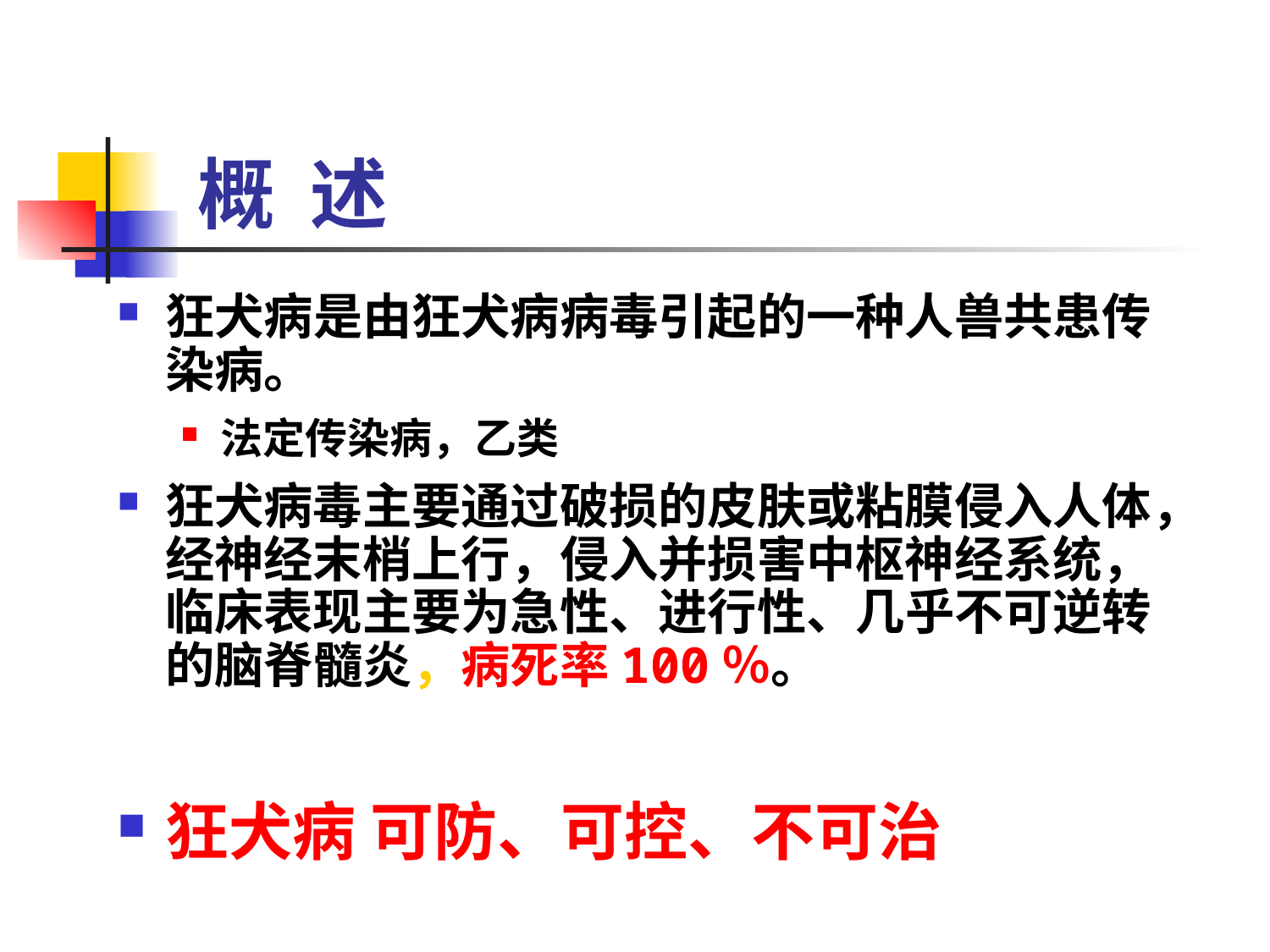

# 概  述
狂犬病是由狂犬病病毒引起的一种人兽共患传染病。
法定传染病，乙类
狂犬病毒主要通过破损的皮肤或粘膜侵入人体，经神经末梢上行，侵入并损害中枢神经系统，临床表现主要为急性、进行性、几乎不可逆转的脑脊髓炎，病死率100％。

狂犬病 可防、可控、不可治